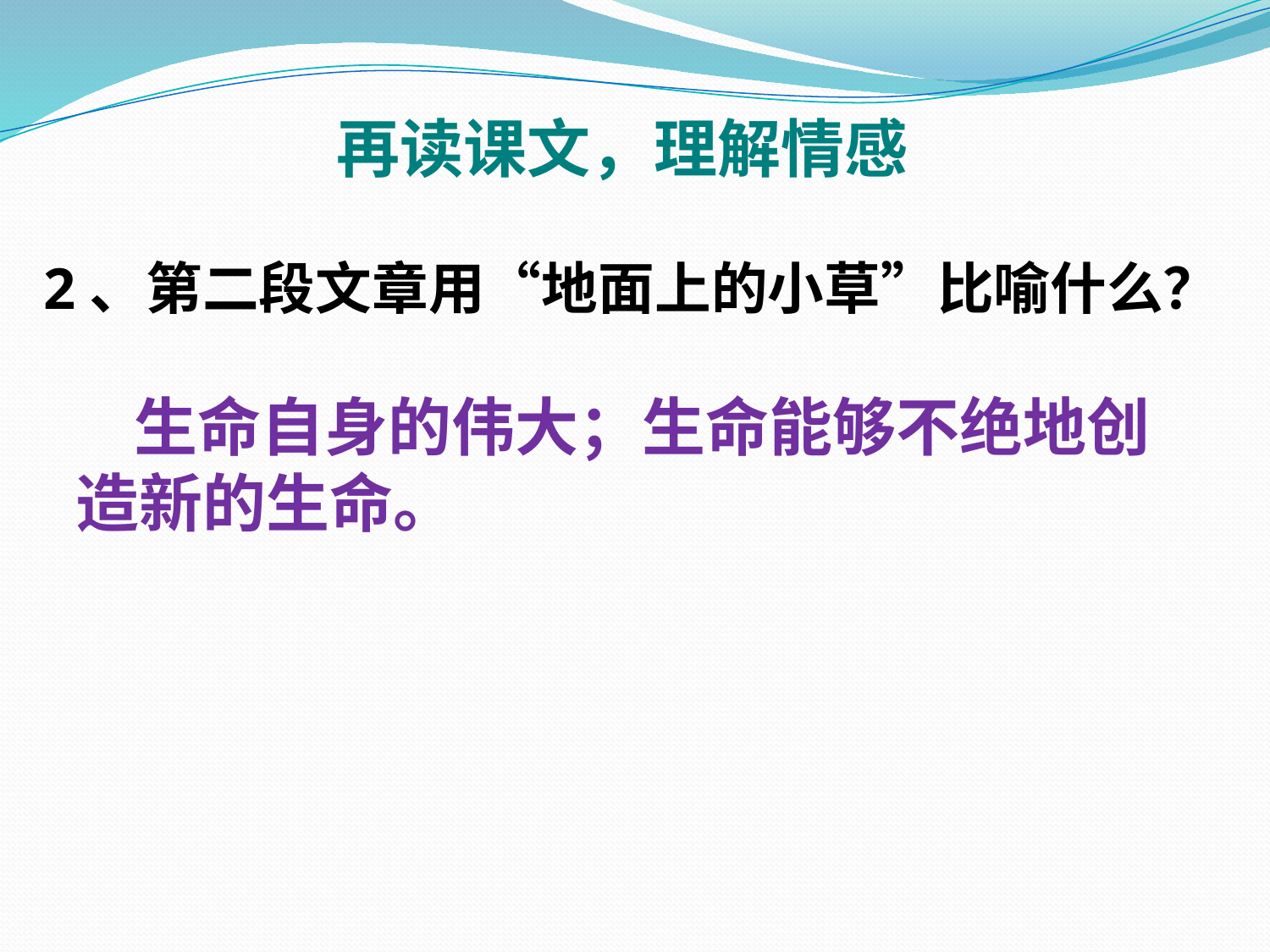

再读课文，理解情感
2、第二段文章用“地面上的小草”比喻什么？
   生命自身的伟大；生命能够不绝地创造新的生命。